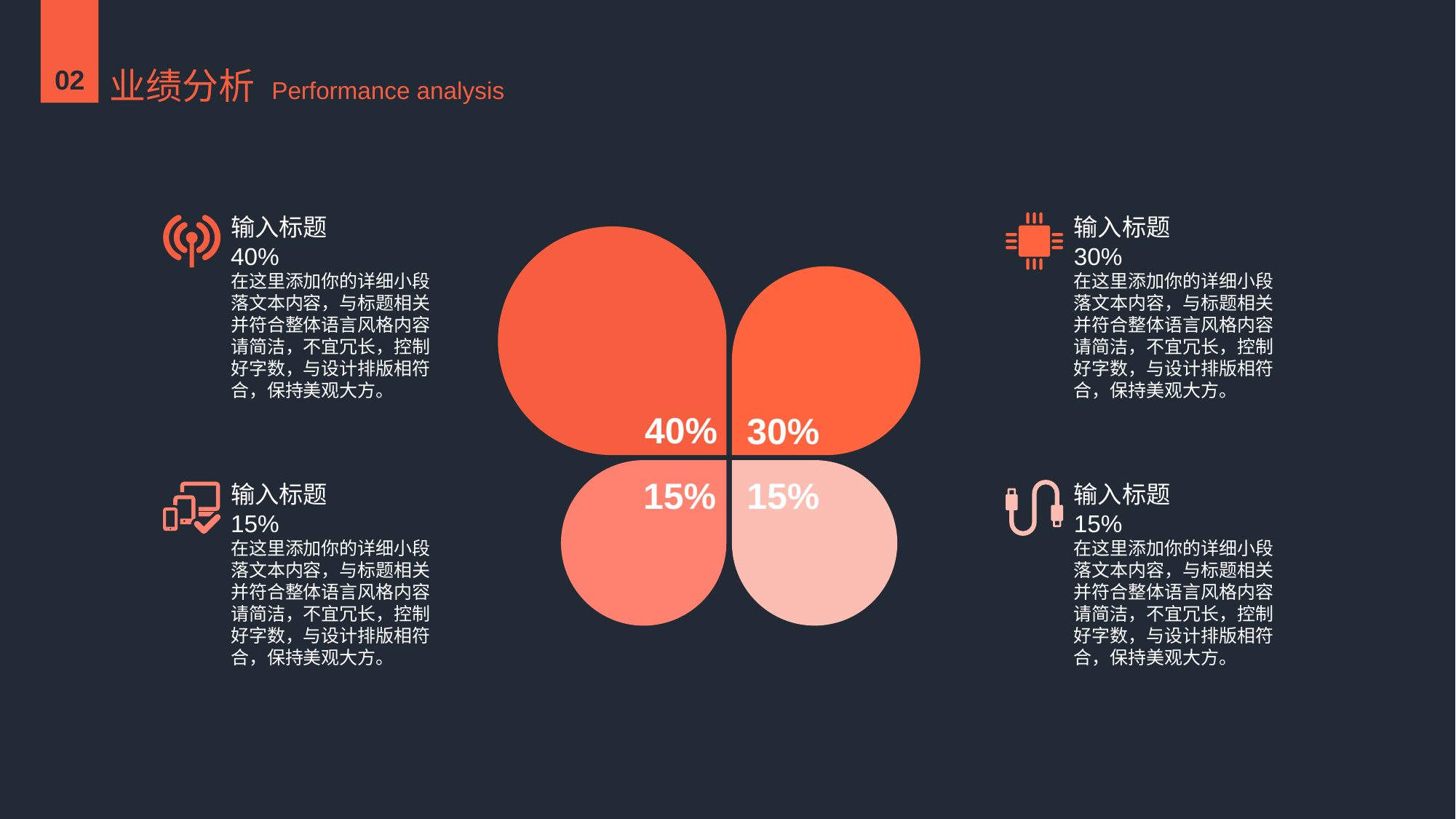

02
业绩分析 Performance analysis

输入标题
40%
在这里添加你的详细小段落文本内容，与标题相关并符合整体语言风格内容请简洁，不宜冗长，控制好字数，与设计排版相符合，保持美观大方。

输入标题
30%
在这里添加你的详细小段落文本内容，与标题相关并符合整体语言风格内容请简洁，不宜冗长，控制好字数，与设计排版相符合，保持美观大方。

40%

30%

15%

15%
输入标题
15%
在这里添加你的详细小段落文本内容，与标题相关并符合整体语言风格内容请简洁，不宜冗长，控制好字数，与设计排版相符合，保持美观大方。

输入标题
15%
在这里添加你的详细小段落文本内容，与标题相关并符合整体语言风格内容请简洁，不宜冗长，控制好字数，与设计排版相符合，保持美观大方。